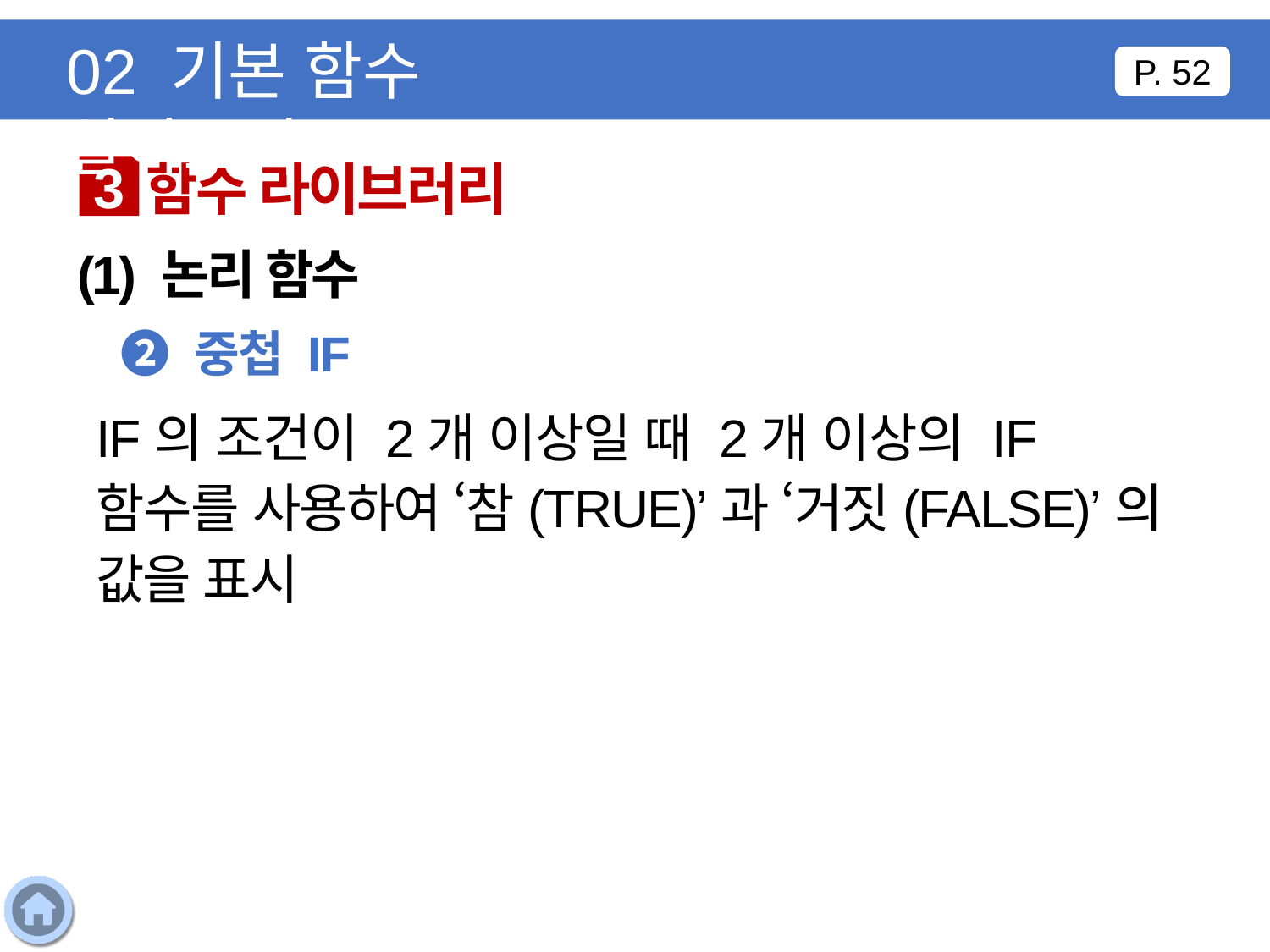

02 기본 함수 알아보기
P. 52
함수 라이브러리
3
(1) 논리 함수
❷ 중첩 IF
IF의 조건이 2개 이상일 때 2개 이상의 IF 함수를 사용하여 ‘참(TRUE)’과 ‘거짓(FALSE)’의 값을 표시